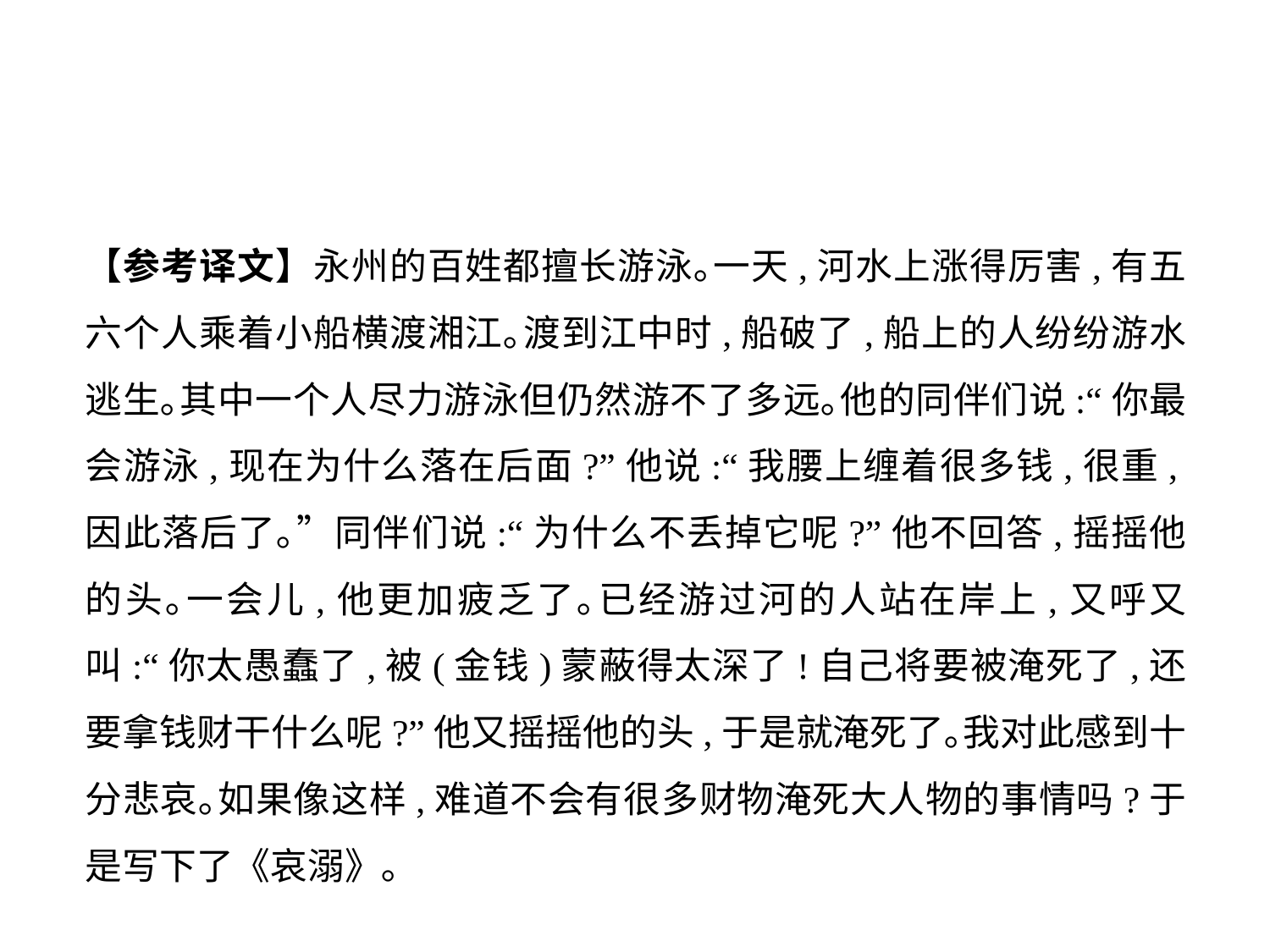

【参考译文】永州的百姓都擅长游泳｡一天,河水上涨得厉害,有五六个人乘着小船横渡湘江｡渡到江中时,船破了,船上的人纷纷游水逃生｡其中一个人尽力游泳但仍然游不了多远｡他的同伴们说:“你最会游泳,现在为什么落在后面?”他说:“我腰上缠着很多钱,很重,因此落后了｡”同伴们说:“为什么不丢掉它呢?”他不回答,摇摇他的头｡一会儿,他更加疲乏了｡已经游过河的人站在岸上,又呼又叫:“你太愚蠢了,被(金钱)蒙蔽得太深了!自己将要被淹死了,还要拿钱财干什么呢?”他又摇摇他的头,于是就淹死了｡我对此感到十分悲哀｡如果像这样,难道不会有很多财物淹死大人物的事情吗?于是写下了《哀溺》｡